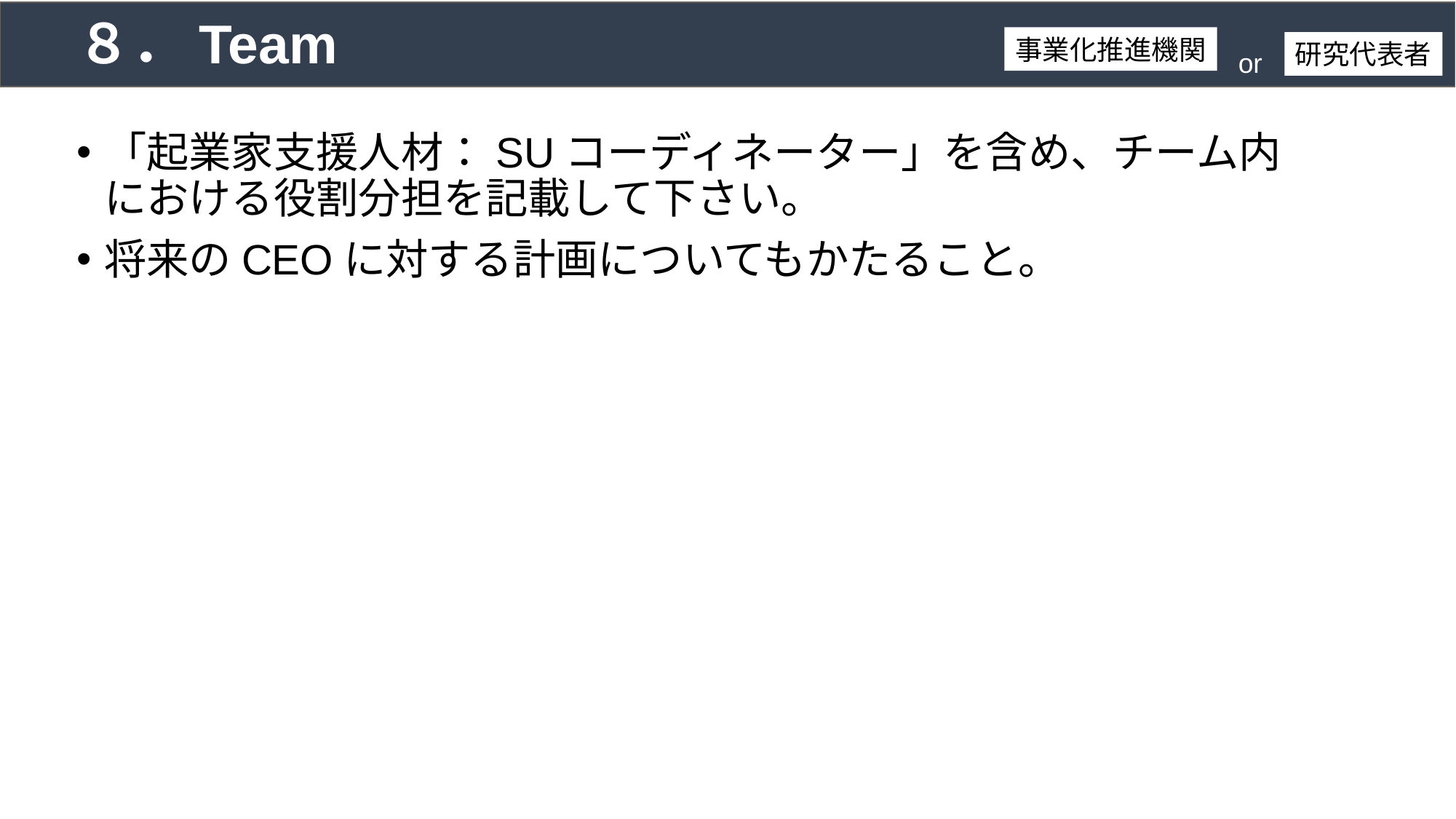

# ８．Team
事業化推進機関
研究代表者
or
「起業家支援人材：SUコーディネーター」を含め、チーム内における役割分担を記載して下さい。
将来のCEOに対する計画についてもかたること。